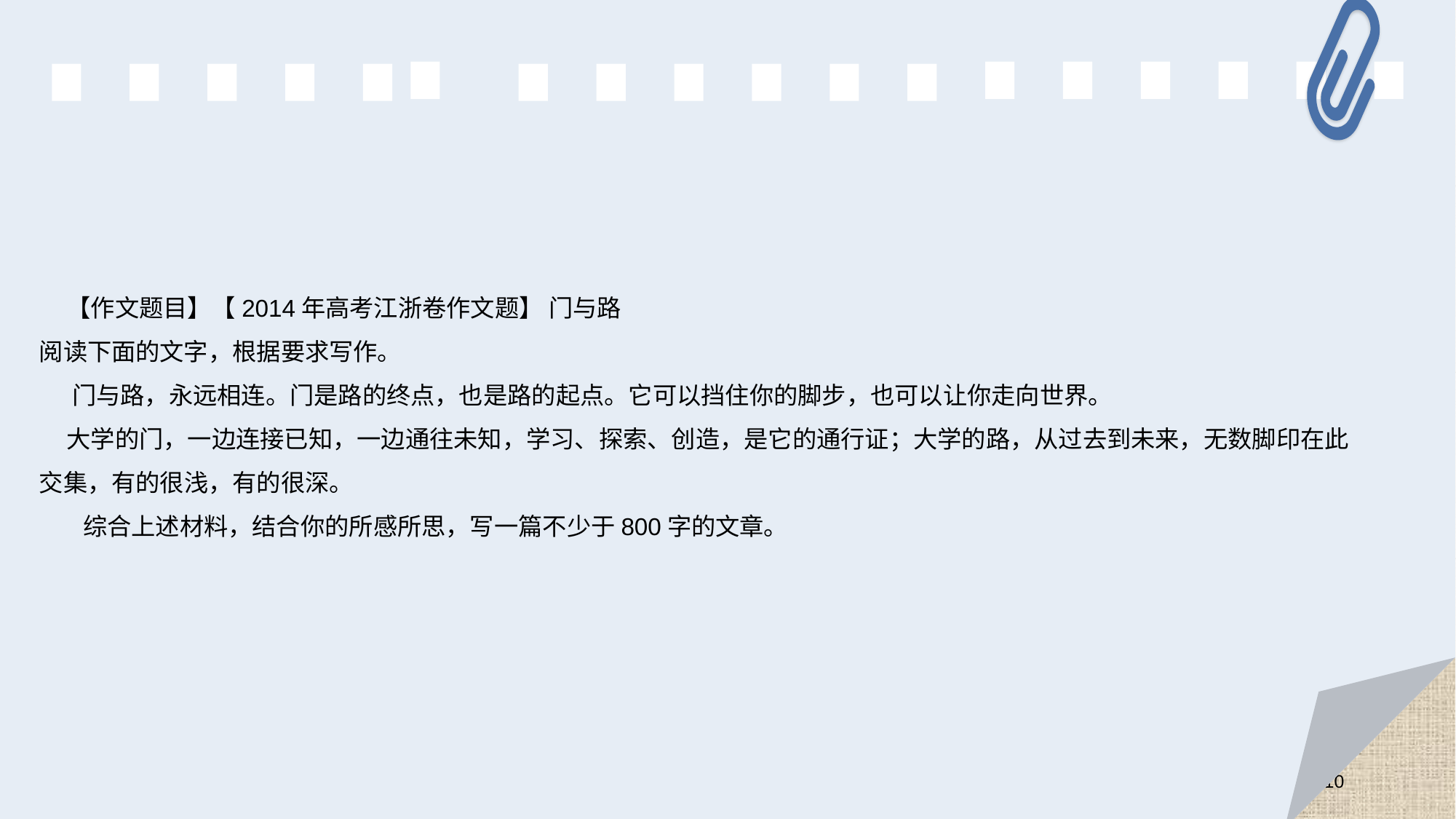

【作文题目】【2014年高考江浙卷作文题】 门与路
阅读下面的文字，根据要求写作。
     门与路，永远相连。门是路的终点，也是路的起点。它可以挡住你的脚步，也可以让你走向世界。
    大学的门，一边连接已知，一边通往未知，学习、探索、创造，是它的通行证；大学的路，从过去到未来，无数脚印在此交集，有的很浅，有的很深。
       综合上述材料，结合你的所感所思，写一篇不少于800字的文章。
10